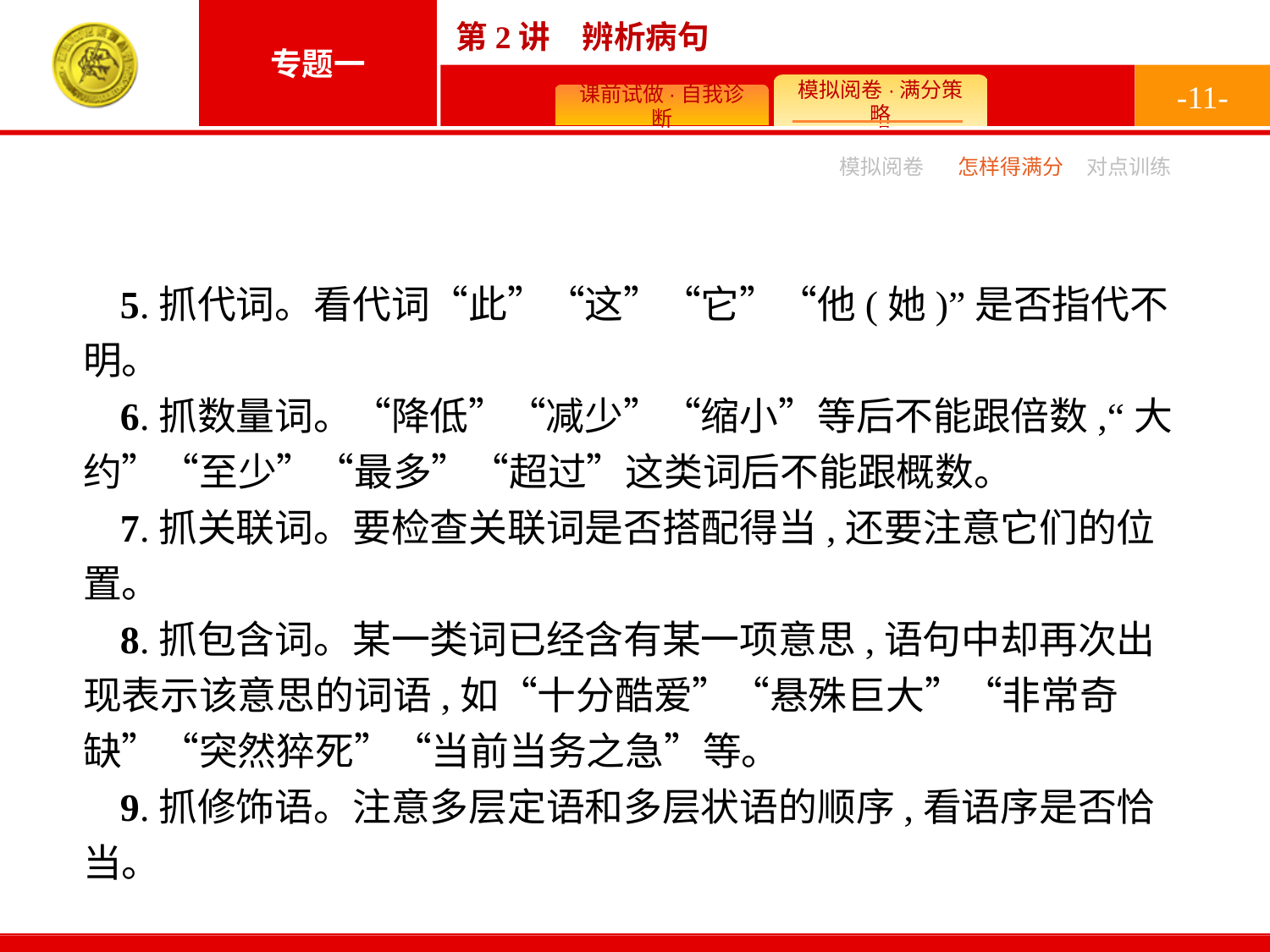

-11-
模拟阅卷
怎样得满分
对点训练
5.抓代词。看代词“此”“这”“它”“他(她)”是否指代不明。
6.抓数量词。“降低”“减少”“缩小”等后不能跟倍数,“大约”“至少”“最多”“超过”这类词后不能跟概数。
7.抓关联词。要检查关联词是否搭配得当,还要注意它们的位置。
8.抓包含词。某一类词已经含有某一项意思,语句中却再次出现表示该意思的词语,如“十分酷爱”“悬殊巨大”“非常奇缺”“突然猝死”“当前当务之急”等。
9.抓修饰语。注意多层定语和多层状语的顺序,看语序是否恰当。